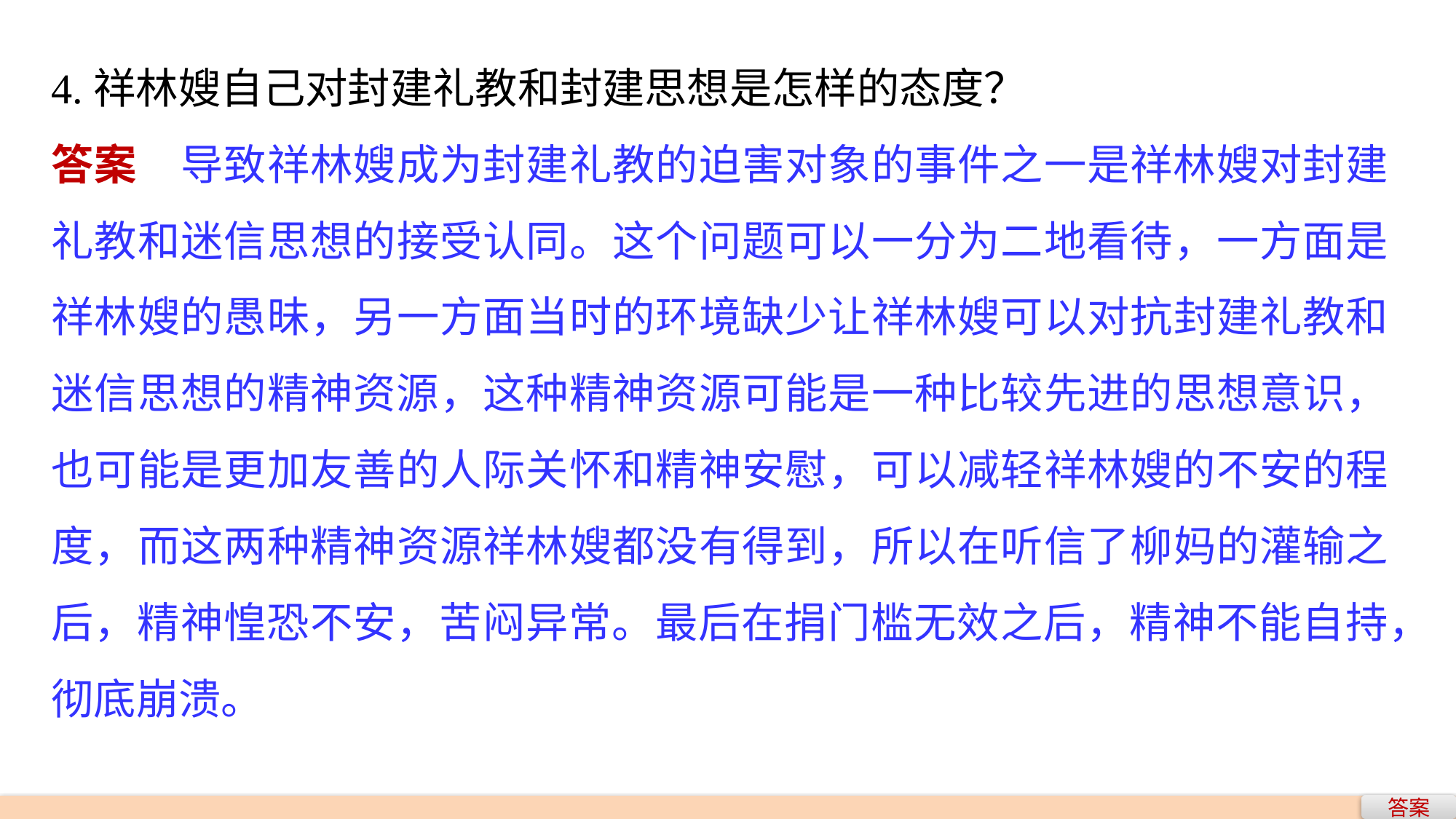

4.祥林嫂自己对封建礼教和封建思想是怎样的态度？
答案　导致祥林嫂成为封建礼教的迫害对象的事件之一是祥林嫂对封建礼教和迷信思想的接受认同。这个问题可以一分为二地看待，一方面是祥林嫂的愚昧，另一方面当时的环境缺少让祥林嫂可以对抗封建礼教和迷信思想的精神资源，这种精神资源可能是一种比较先进的思想意识，也可能是更加友善的人际关怀和精神安慰，可以减轻祥林嫂的不安的程度，而这两种精神资源祥林嫂都没有得到，所以在听信了柳妈的灌输之后，精神惶恐不安，苦闷异常。最后在捐门槛无效之后，精神不能自持，彻底崩溃。
答案